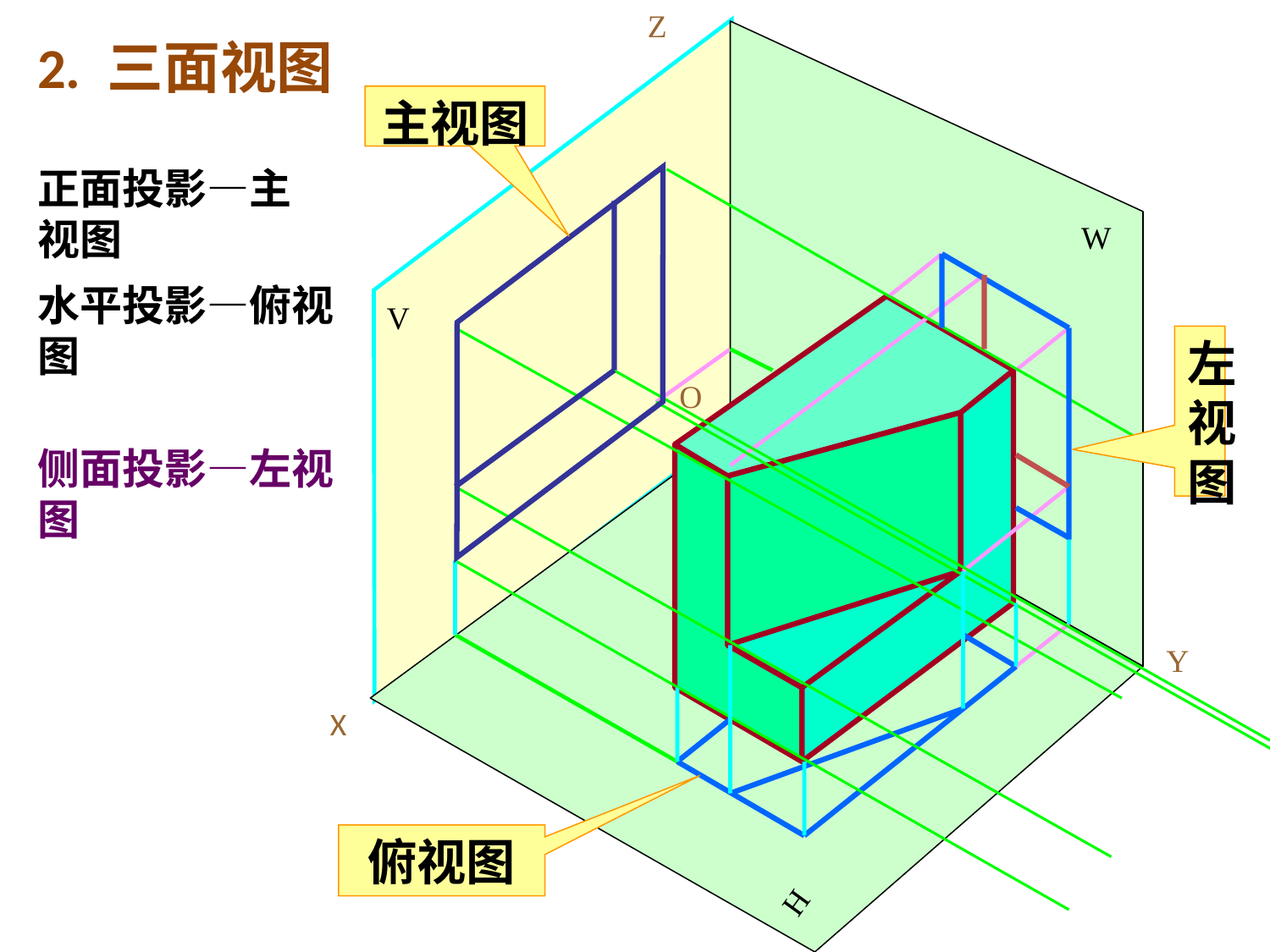

Z

W
2. 三面视图
主视图
正面投影—主视图

V

水平投影—俯视图

左
视
图
O

H
侧面投影—左视图

Y
X
俯视图